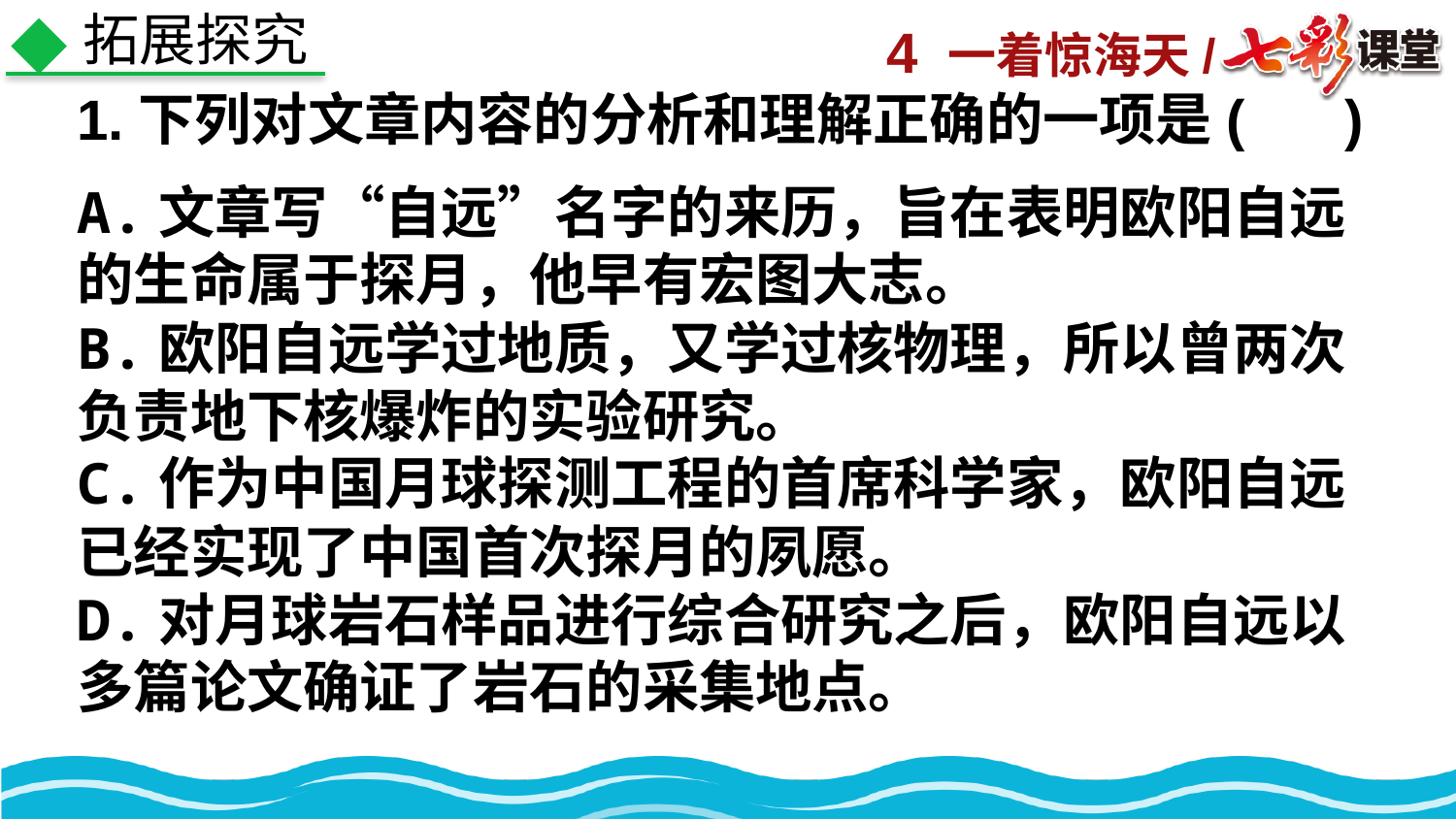

拓展探究

1.下列对文章内容的分析和理解正确的一项是( 　)
A.文章写“自远”名字的来历，旨在表明欧阳自远的生命属于探月，他早有宏图大志。
B.欧阳自远学过地质，又学过核物理，所以曾两次负责地下核爆炸的实验研究。
C.作为中国月球探测工程的首席科学家，欧阳自远已经实现了中国首次探月的夙愿。
D.对月球岩石样品进行综合研究之后，欧阳自远以多篇论文确证了岩石的采集地点。